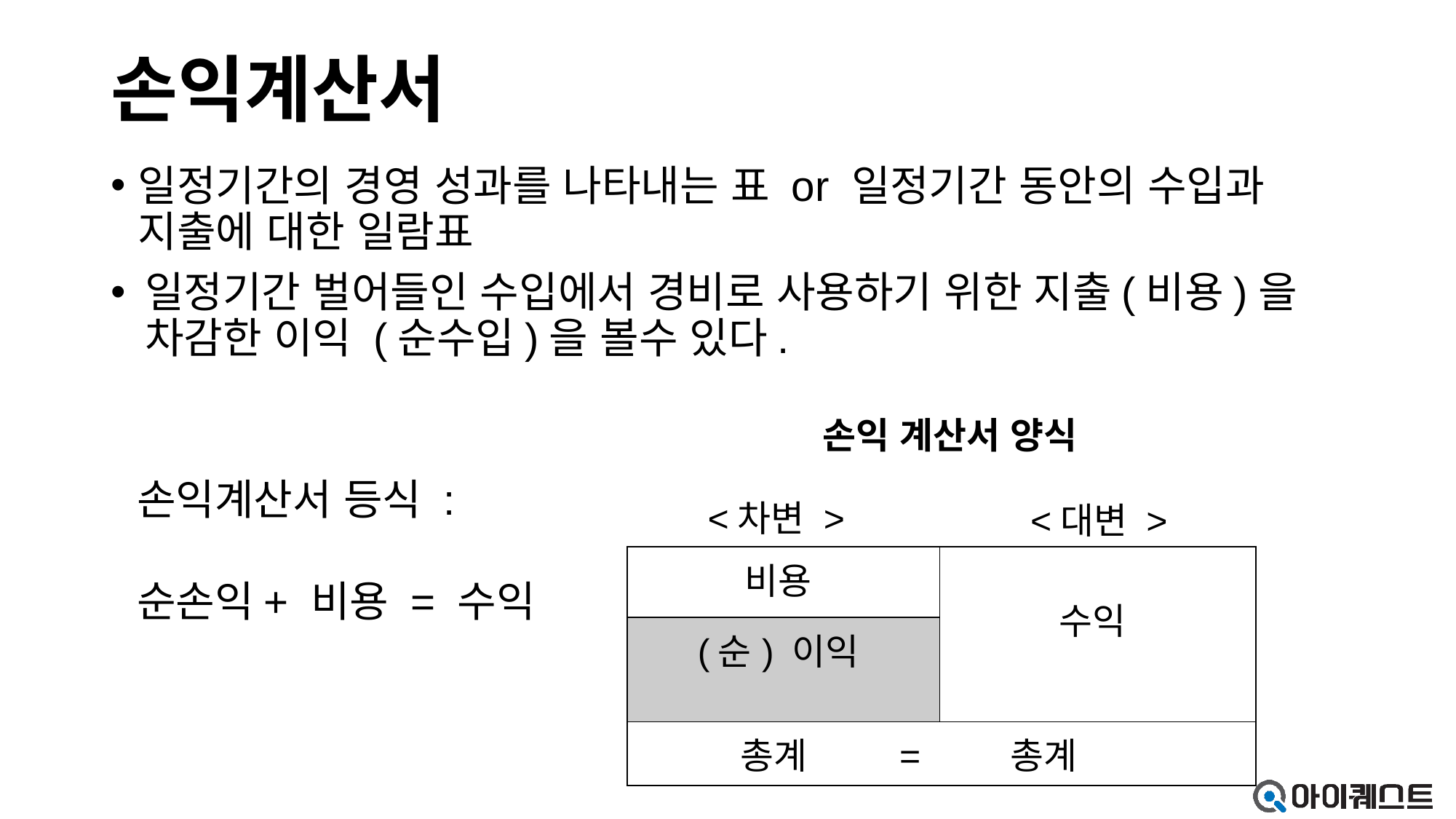

# 손익계산서
일정기간의 경영 성과를 나타내는 표 or 일정기간 동안의 수입과 지출에 대한 일람표
일정기간 벌어들인 수입에서 경비로 사용하기 위한 지출(비용)을 차감한 이익 (순수입)을 볼수 있다.

손익 계산서 양식
손익계산서 등식 :

순손익+ 비용 = 수익

    <차변 >
<대변 >
| 비용 | 수익 |
| --- | --- |
| (순) 이익 |  |
| 총계 = 총계 |  |